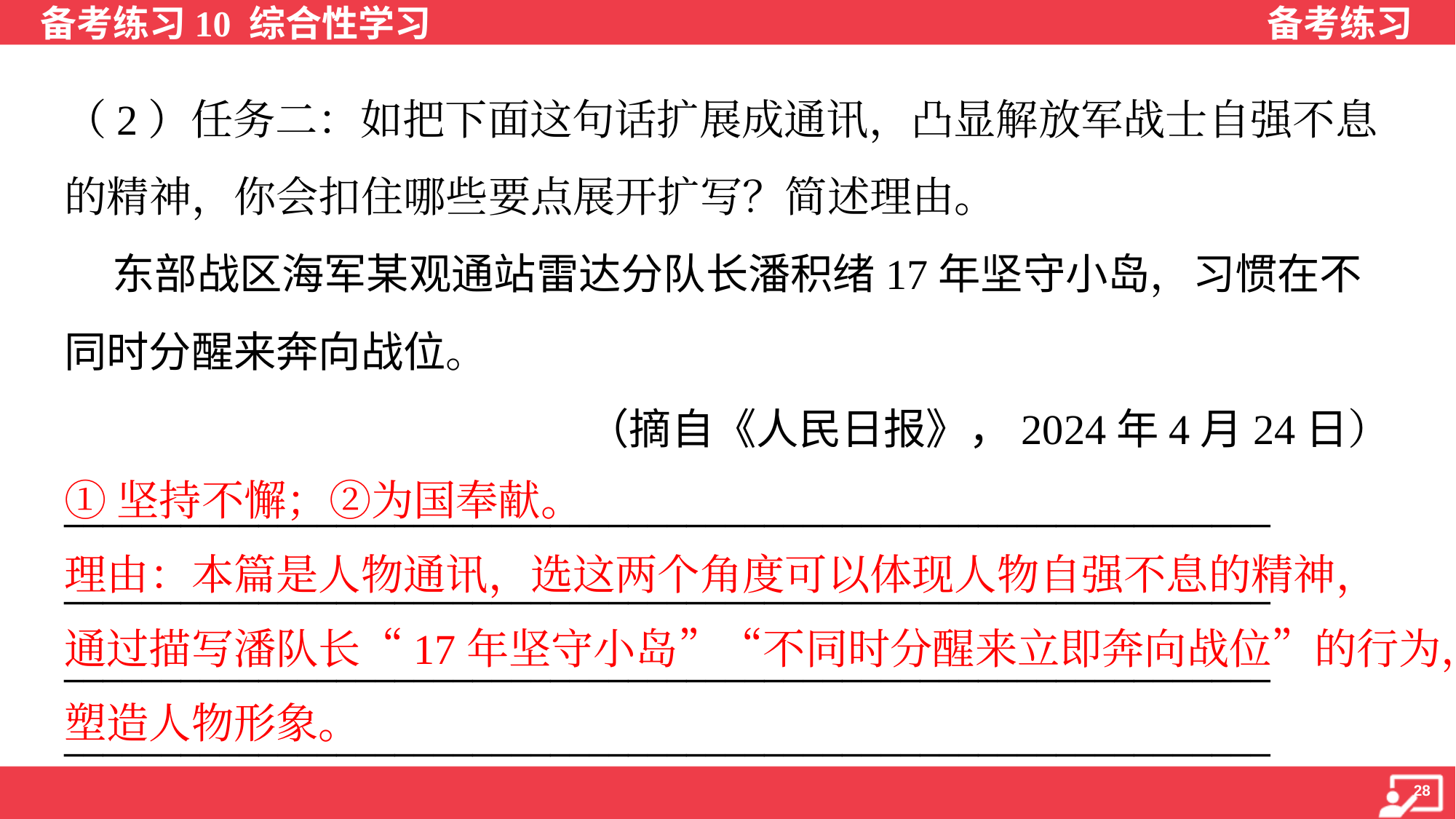

（2）任务二：如把下面这句话扩展成通讯，凸显解放军战士自强不息
的精神，你会扣住哪些要点展开扩写？简述理由。
    东部战区海军某观通站雷达分队长潘积绪17年坚守小岛，习惯在不
同时分醒来奔向战位。
（摘自《人民日报》，2024年4月24日）
______________________________________________________________
______________________________________________________________
______________________________________________________________
______________________________________________________________
①坚持不懈；②为国奉献。
理由：本篇是人物通讯，选这两个角度可以体现人物自强不息的精神，
通过描写潘队长“17年坚守小岛”“不同时分醒来立即奔向战位”的行为，
塑造人物形象。